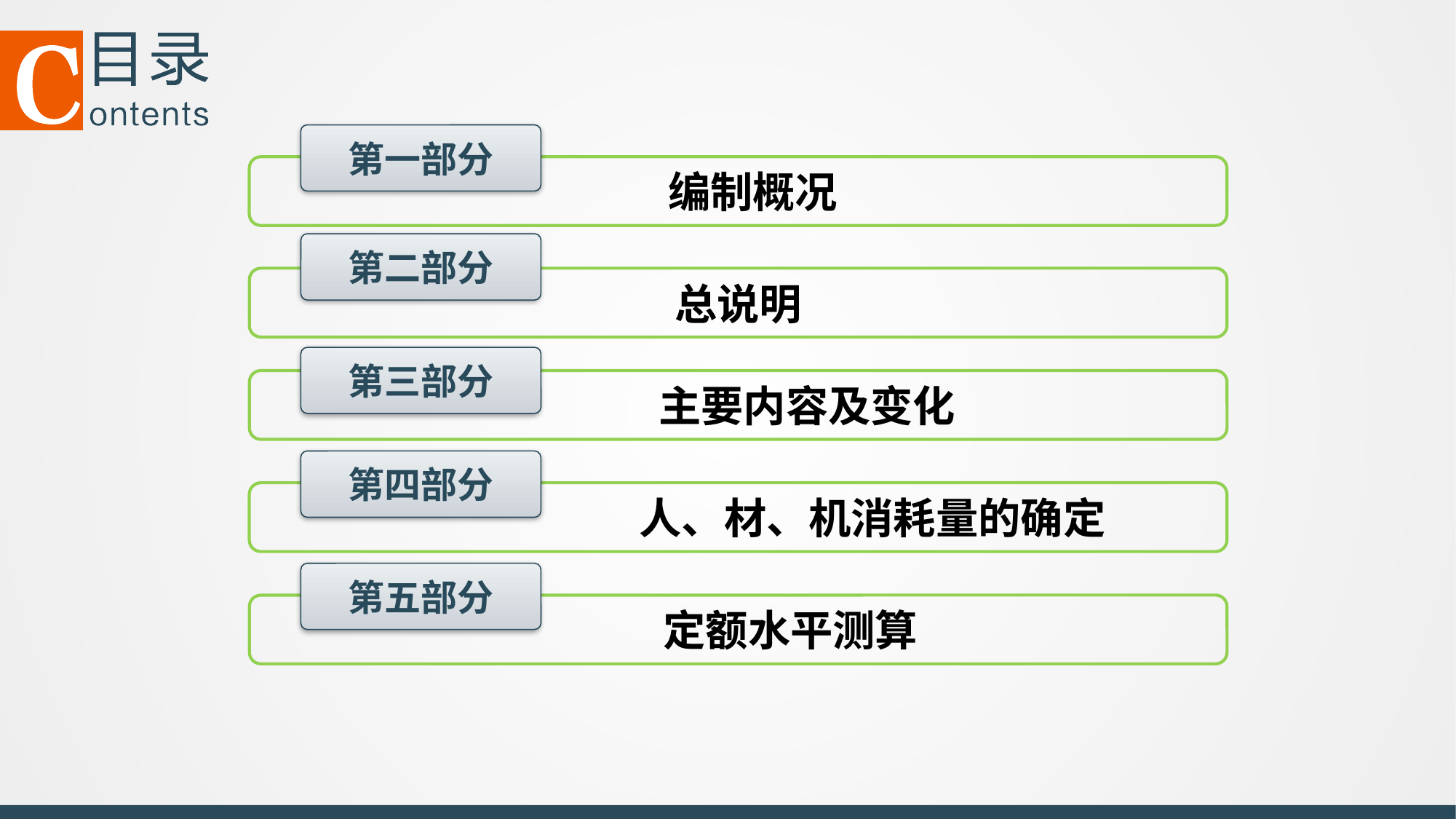

第一部分
  编制概况
第二部分
总说明
第三部分
               主要内容及变化
第四部分
                           人、材、机消耗量的确定
第五部分
       定额水平测算